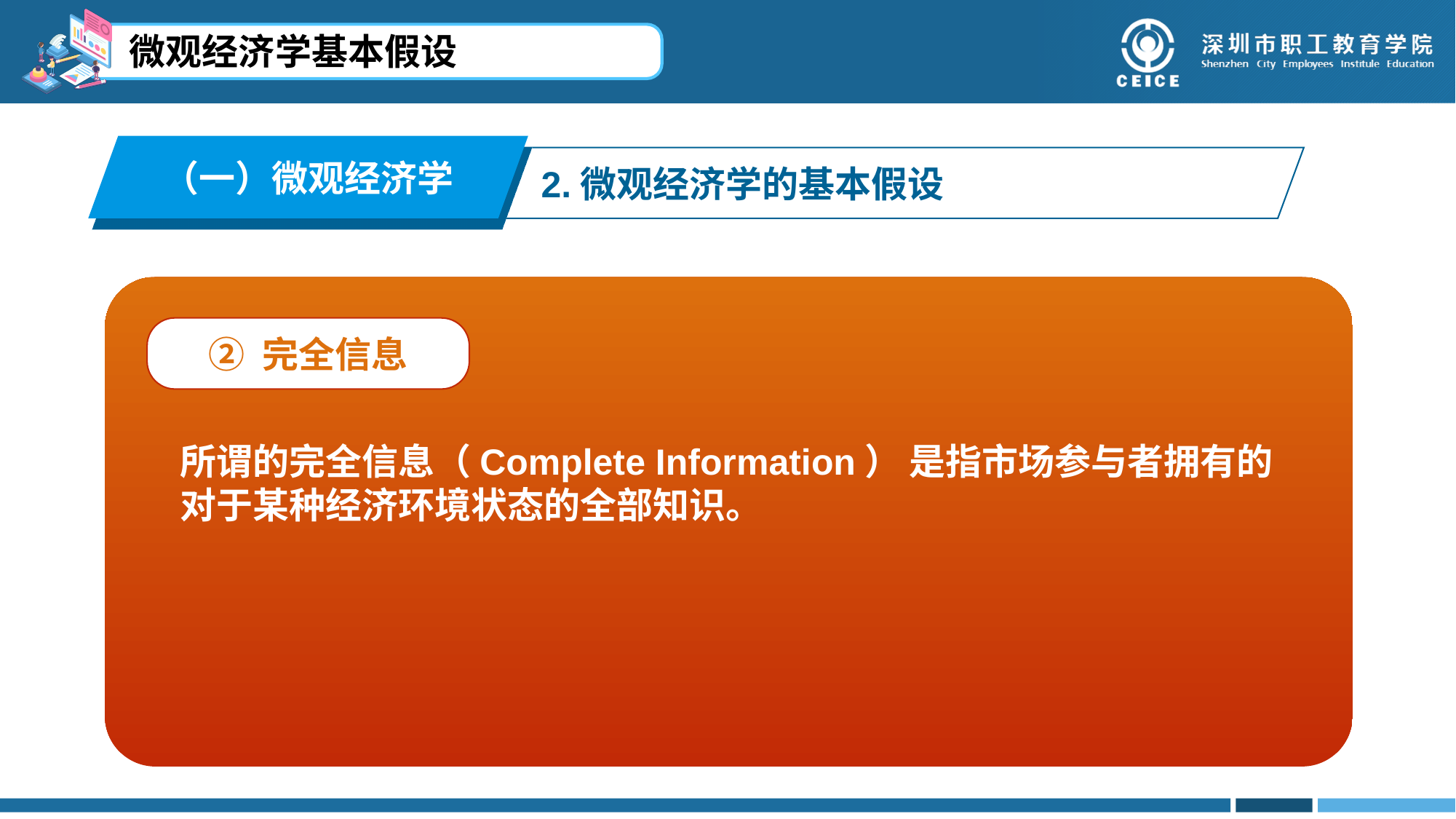

微观经济学基本假设
（一）微观经济学
2.微观经济学的基本假设

② 完全信息
所谓的完全信息（Complete Information） 是指市场参与者拥有的对于某种经济环境状态的全部知识。